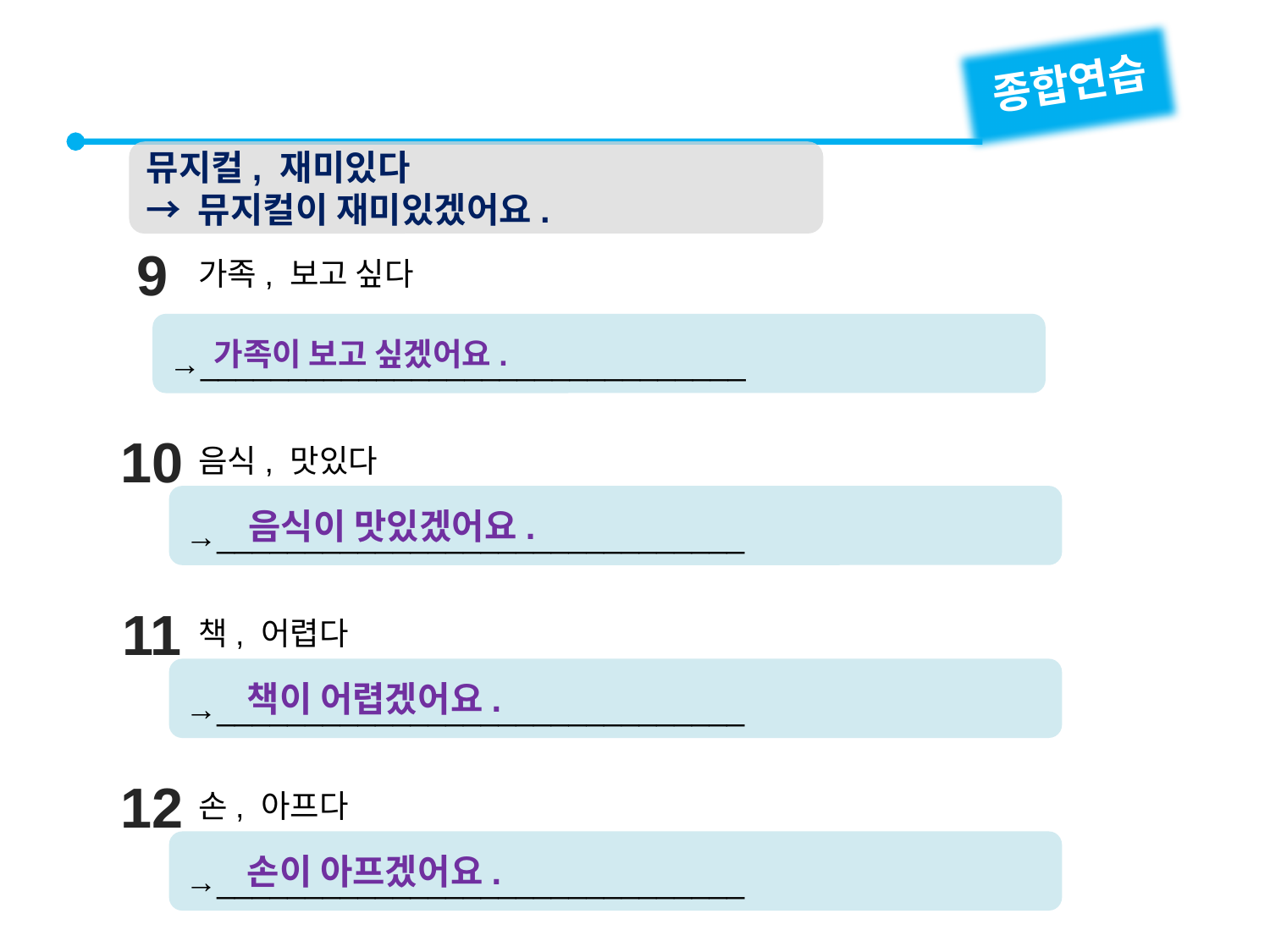

종합연습
뮤지컬, 재미있다
→ 뮤지컬이 재미있겠어요.
9
가족, 보고 싶다
→_______________________________
가족이 보고 싶겠어요.
10
음식, 맛있다
→______________________________
음식이 맛있겠어요.
11
책, 어렵다
→______________________________
책이 어렵겠어요.
12
손, 아프다
→______________________________
손이 아프겠어요.